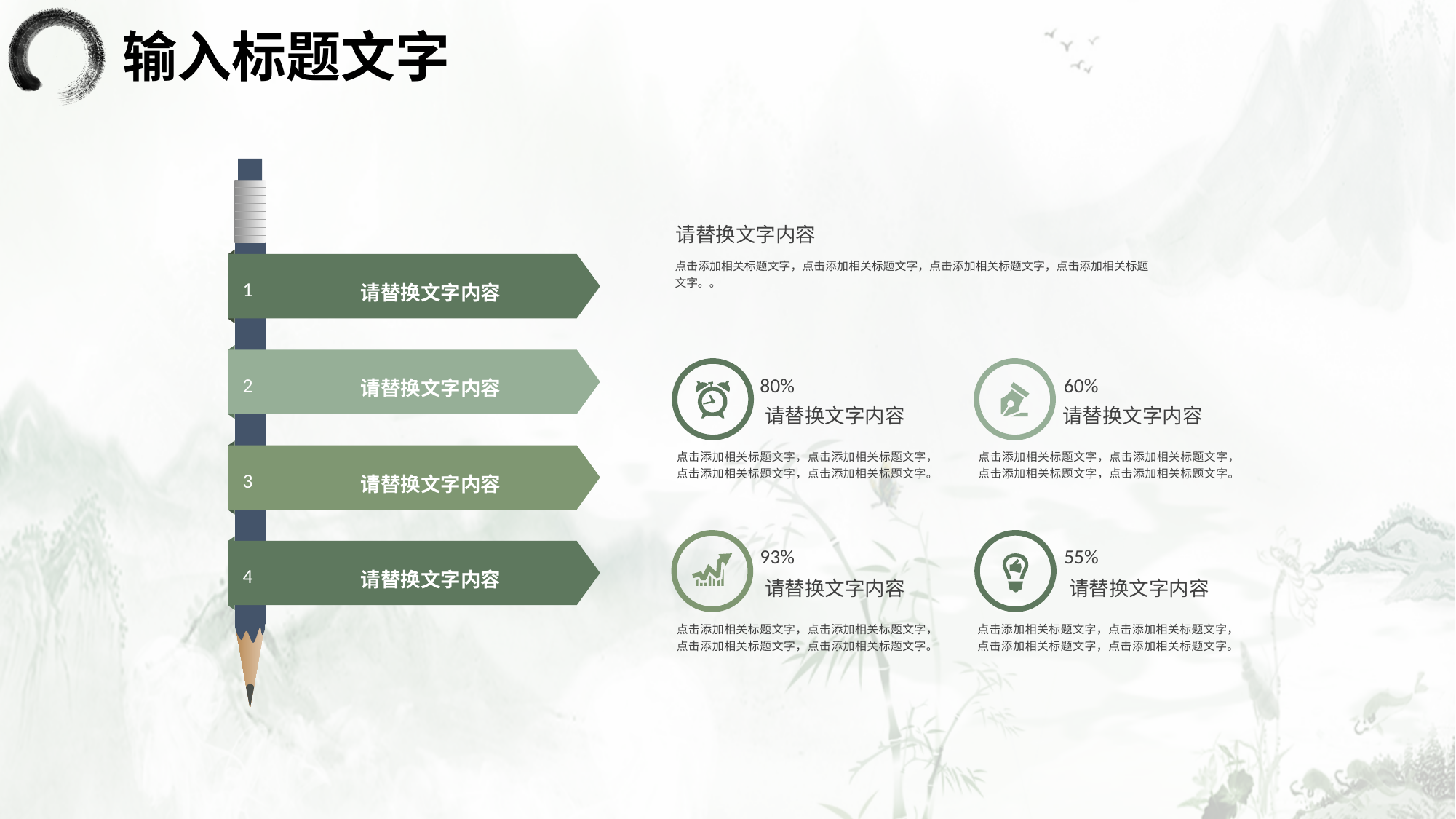

1
请替换文字内容

2
请替换文字内容

3
请替换文字内容

4
请替换文字内容

请替换文字内容
点击添加相关标题文字，点击添加相关标题文字，点击添加相关标题文字，点击添加相关标题文字。。

80%
60%

请替换文字内容
请替换文字内容
点击添加相关标题文字，点击添加相关标题文字，点击添加相关标题文字，点击添加相关标题文字。
点击添加相关标题文字，点击添加相关标题文字，点击添加相关标题文字，点击添加相关标题文字。

93%
55%

请替换文字内容
请替换文字内容
点击添加相关标题文字，点击添加相关标题文字，点击添加相关标题文字，点击添加相关标题文字。
点击添加相关标题文字，点击添加相关标题文字，点击添加相关标题文字，点击添加相关标题文字。